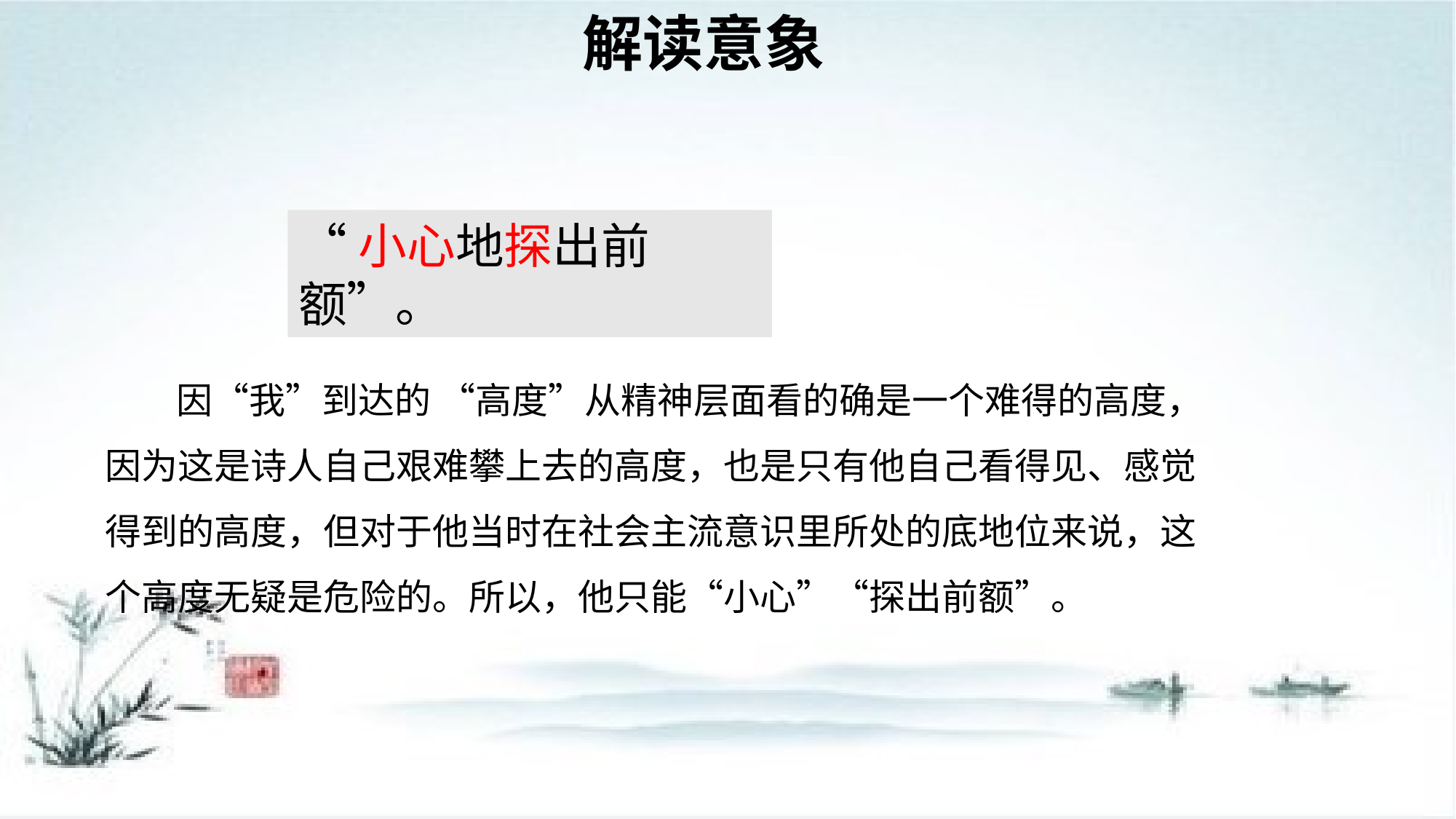

解读意象
“小心地探出前额”。
 因“我”到达的 “高度”从精神层面看的确是一个难得的高度，因为这是诗人自己艰难攀上去的高度，也是只有他自己看得见、感觉得到的高度，但对于他当时在社会主流意识里所处的底地位来说，这个高度无疑是危险的。所以，他只能“小心”“探出前额”。